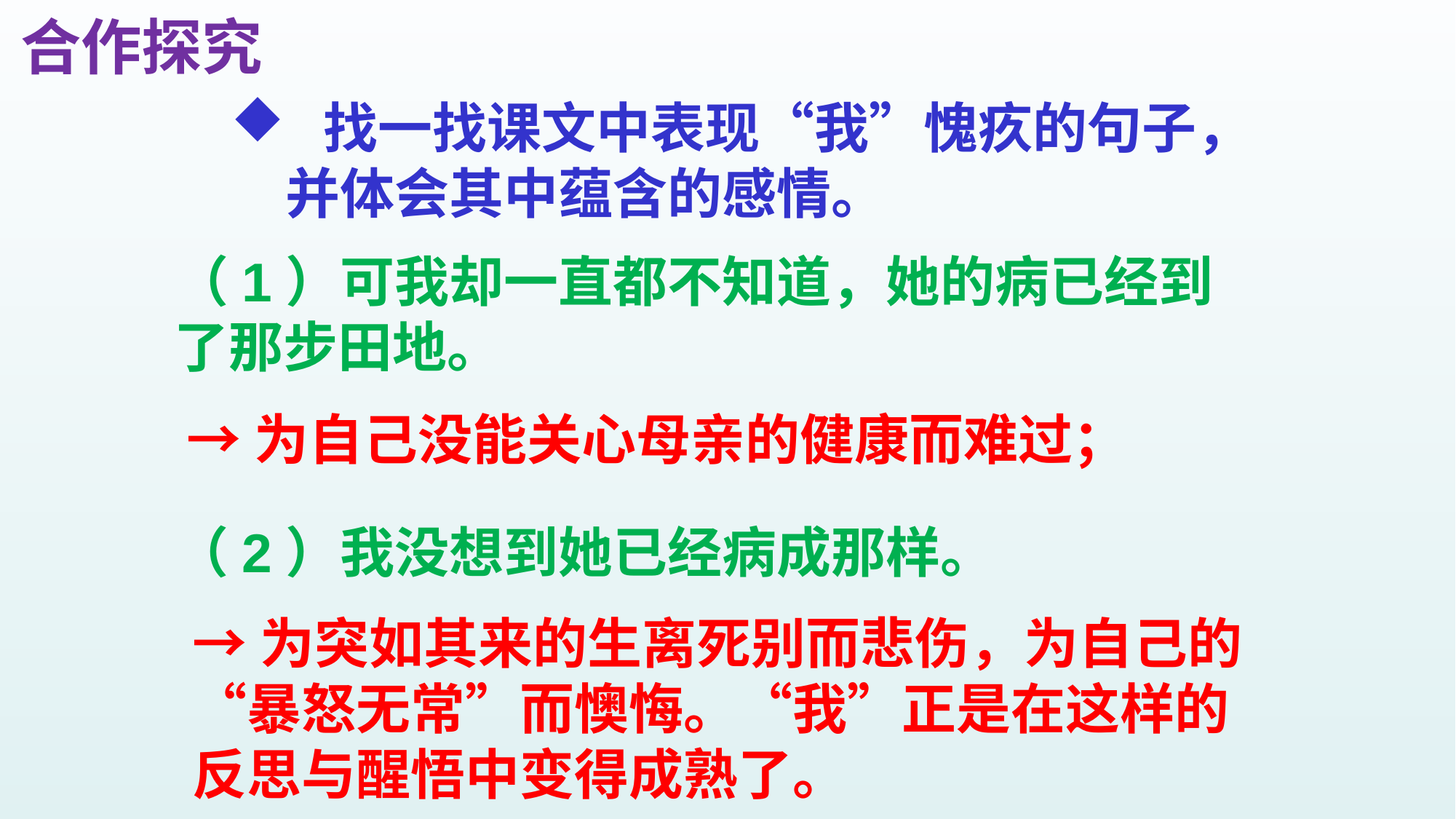

合作探究
  找一找课文中表现“我”愧疚的句子，并体会其中蕴含的感情。
（1）可我却一直都不知道，她的病已经到了那步田地。
 →为自己没能关心母亲的健康而难过；

（2）我没想到她已经病成那样。

→为突如其来的生离死别而悲伤，为自己的“暴怒无常”而懊悔。“我”正是在这样的反思与醒悟中变得成熟了。